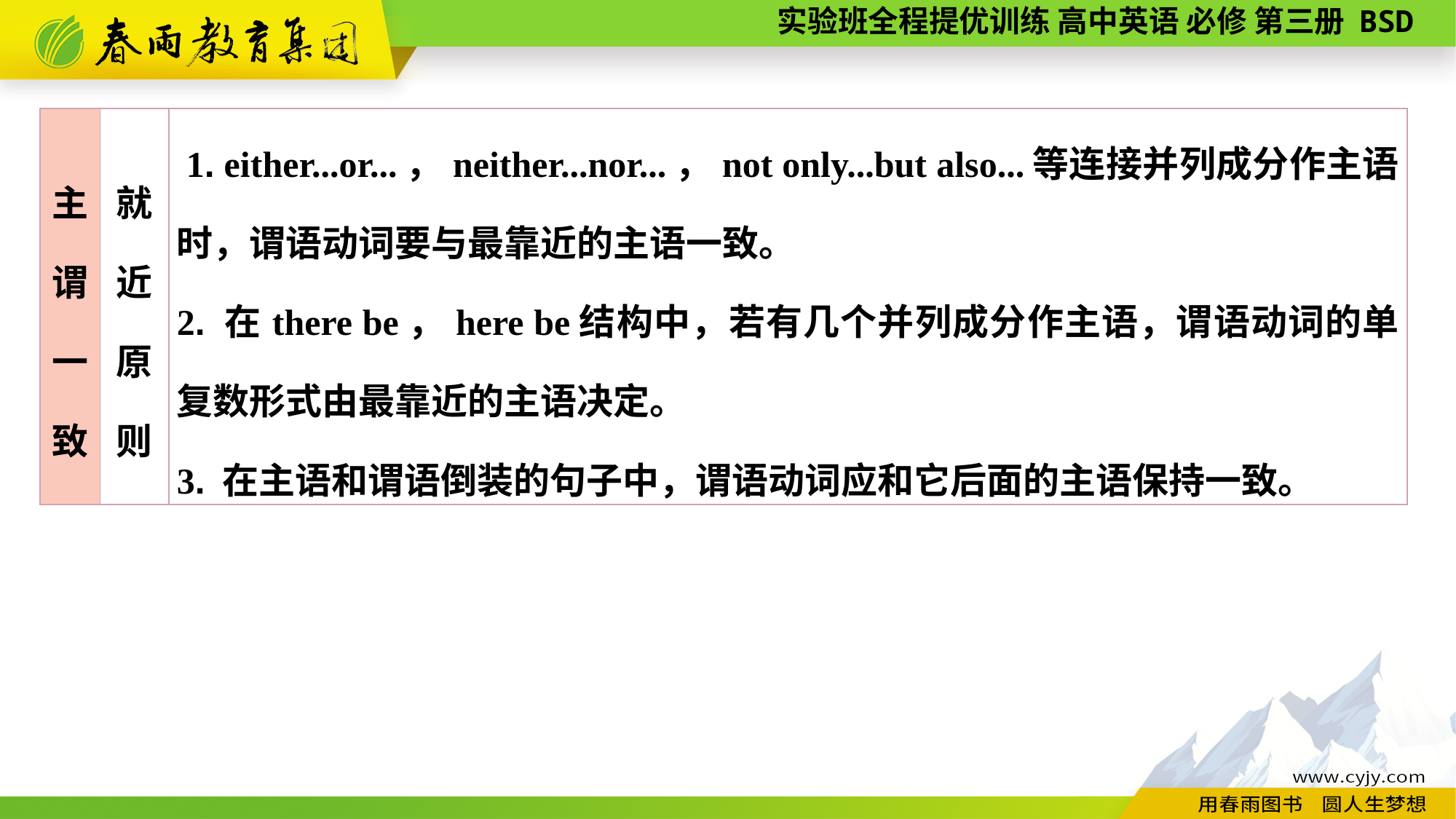

| 主 谓 一 致 | 就 近 原 则 | 1. either...or...，neither...nor...，not only...but also...等连接并列成分作主语时，谓语动词要与最靠近的主语一致。 2. 在there be，here be结构中，若有几个并列成分作主语，谓语动词的单复数形式由最靠近的主语决定。 3. 在主语和谓语倒装的句子中，谓语动词应和它后面的主语保持一致。 |
| --- | --- | --- |